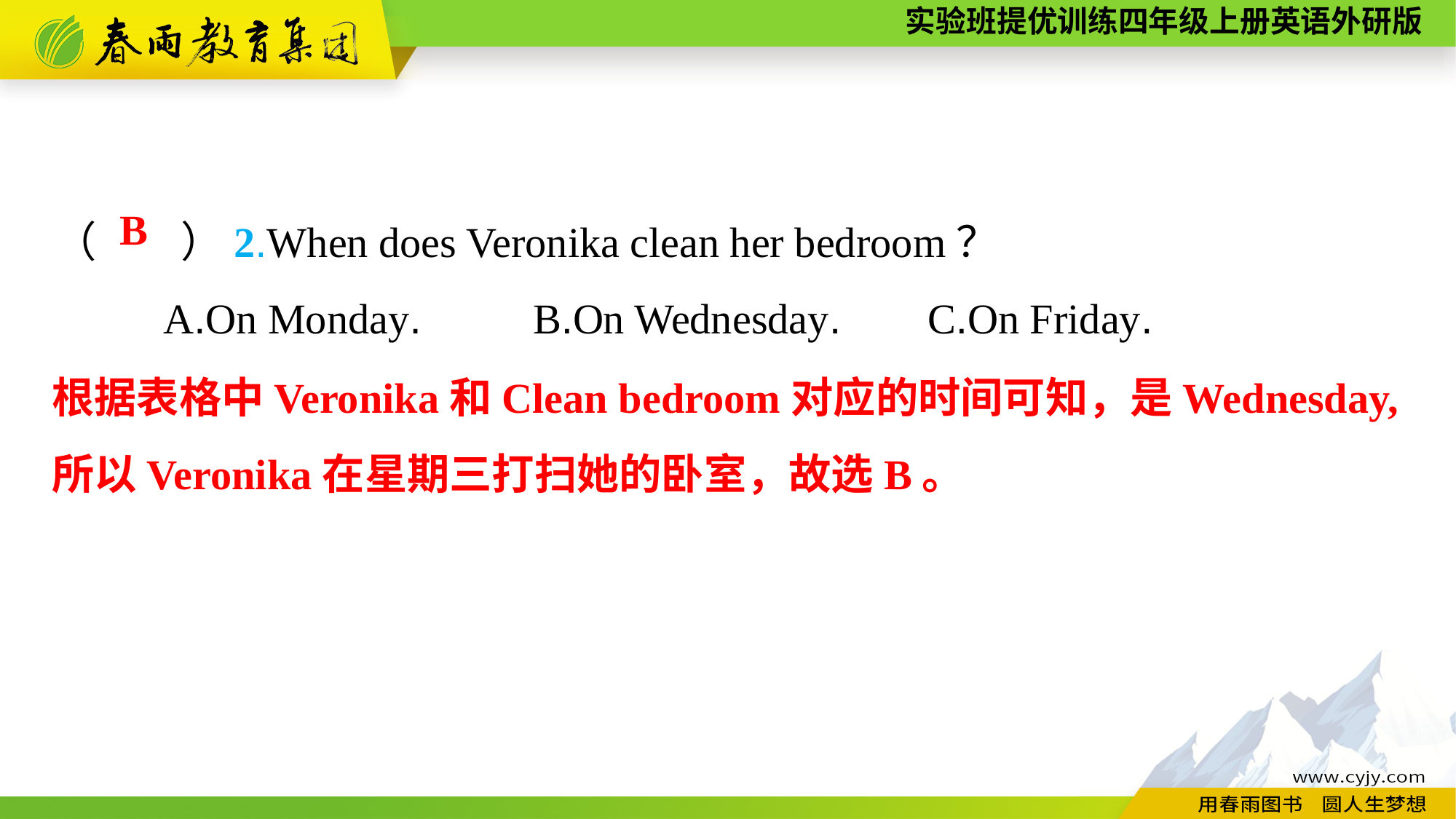

（　　）2.When does Veronika clean her bedroom？
	A.On Monday.	    B.On Wednesday. 	C.On Friday.
B
根据表格中Veronika和Clean bedroom对应的时间可知，是Wednesday,所以Veronika在星期三打扫她的卧室，故选B。